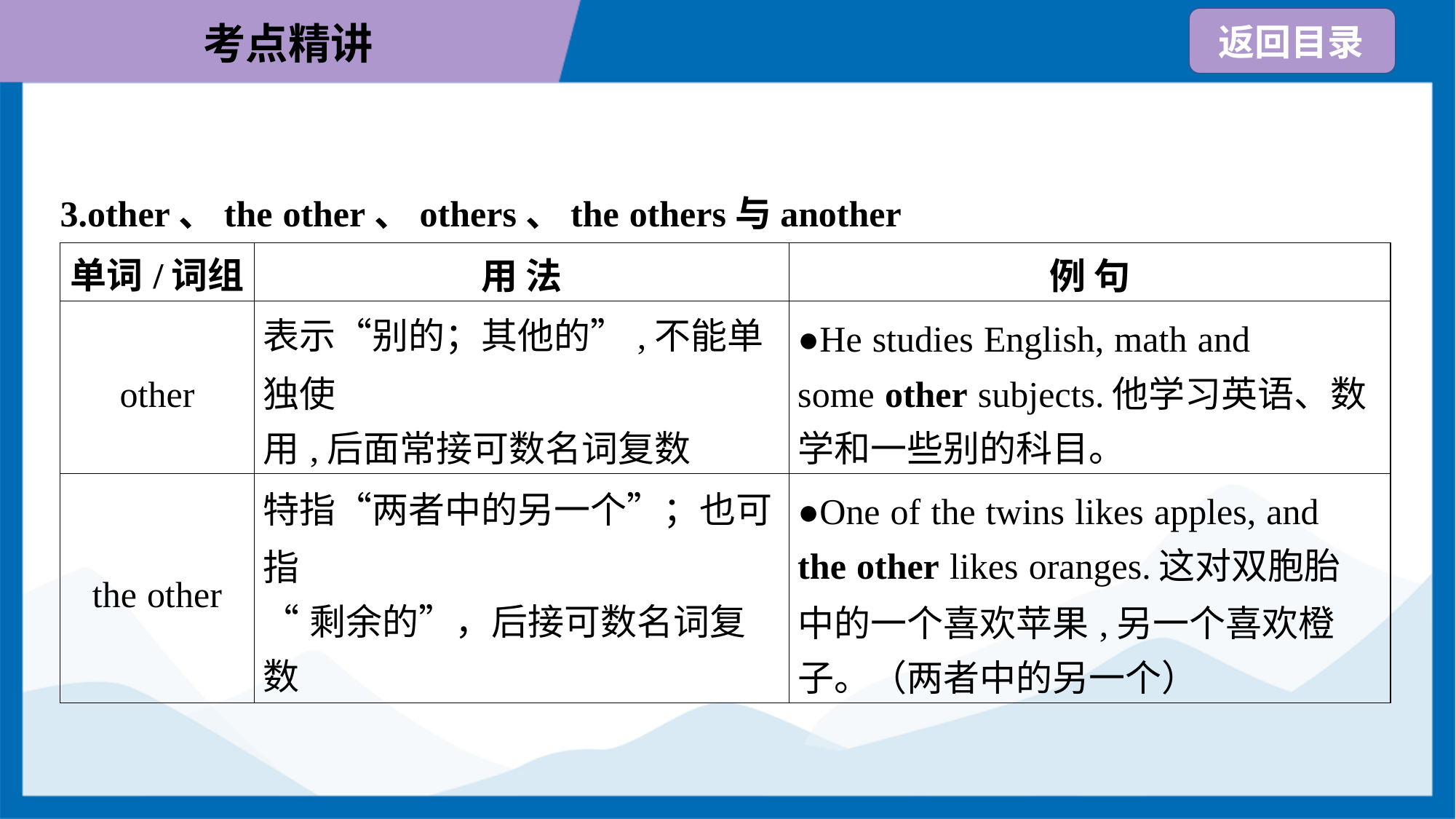

3.other、the other、others、the others与another
| 单词/词组 | 用 法 | 例 句 |
| --- | --- | --- |
| other | 表示“别的；其他的”,不能单独使 用,后面常接可数名词复数 | ●He studies English, math and some other subjects.他学习英语、数 学和一些别的科目。 |
| the other | 特指“两者中的另一个”；也可指 “剩余的”，后接可数名词复数 | ●One of the twins likes apples, and the other likes oranges.这对双胞胎 中的一个喜欢苹果,另一个喜欢橙 子。（两者中的另一个） |